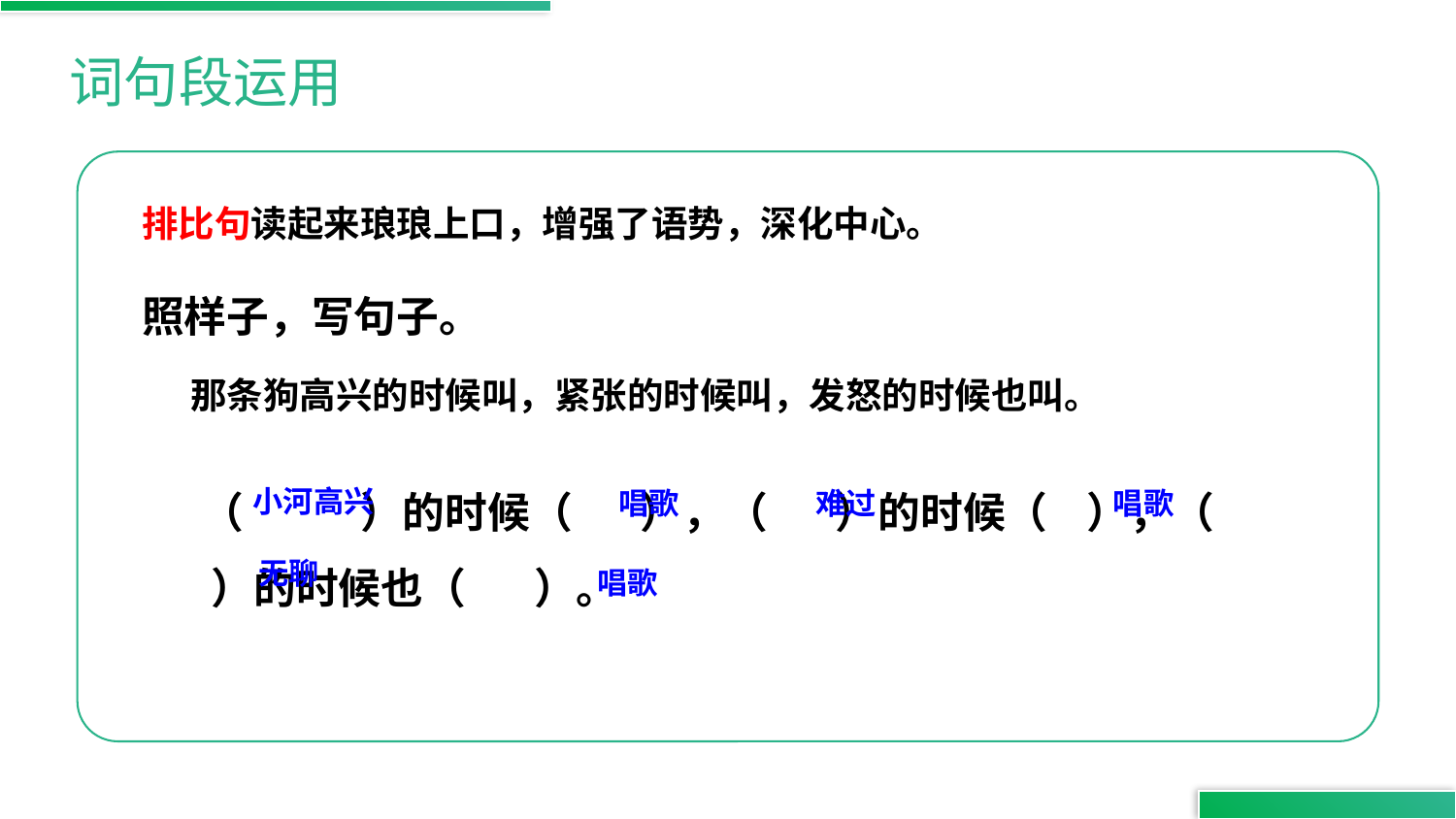

词句段运用
排比句读起来琅琅上口，增强了语势，深化中心。
照样子，写句子。
    那条狗高兴的时候叫，紧张的时候叫，发怒的时候也叫。
（            ）的时候（       ），（       ）的时候（    ），（       ）的时候也（       ）。
小河高兴
唱歌
难过
唱歌
无聊
唱歌